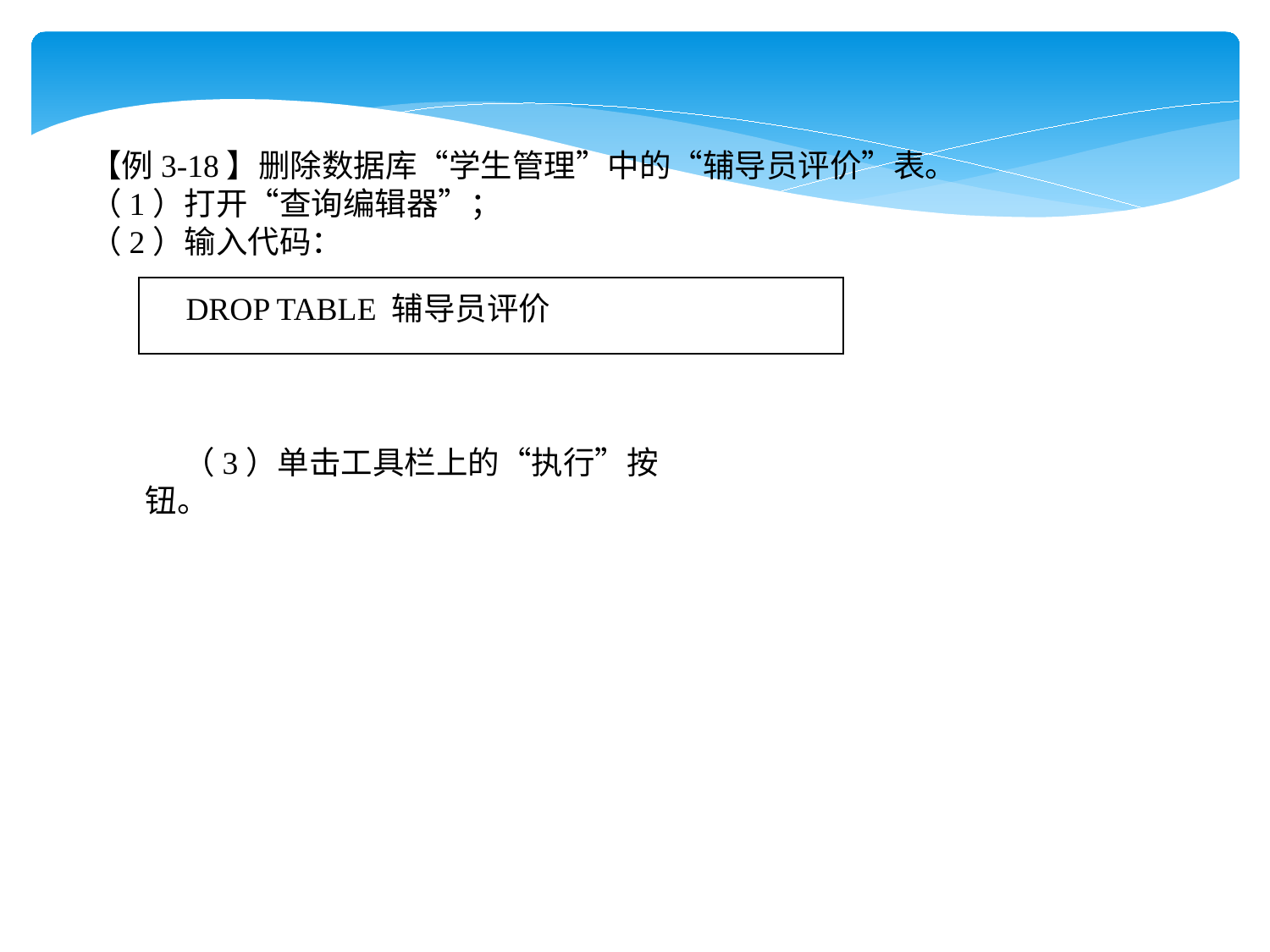

【例3-18】删除数据库“学生管理”中的“辅导员评价”表。
（1）打开“查询编辑器”；
（2）输入代码：
| DROP TABLE 辅导员评价 |
| --- |
（3）单击工具栏上的“执行”按钮。